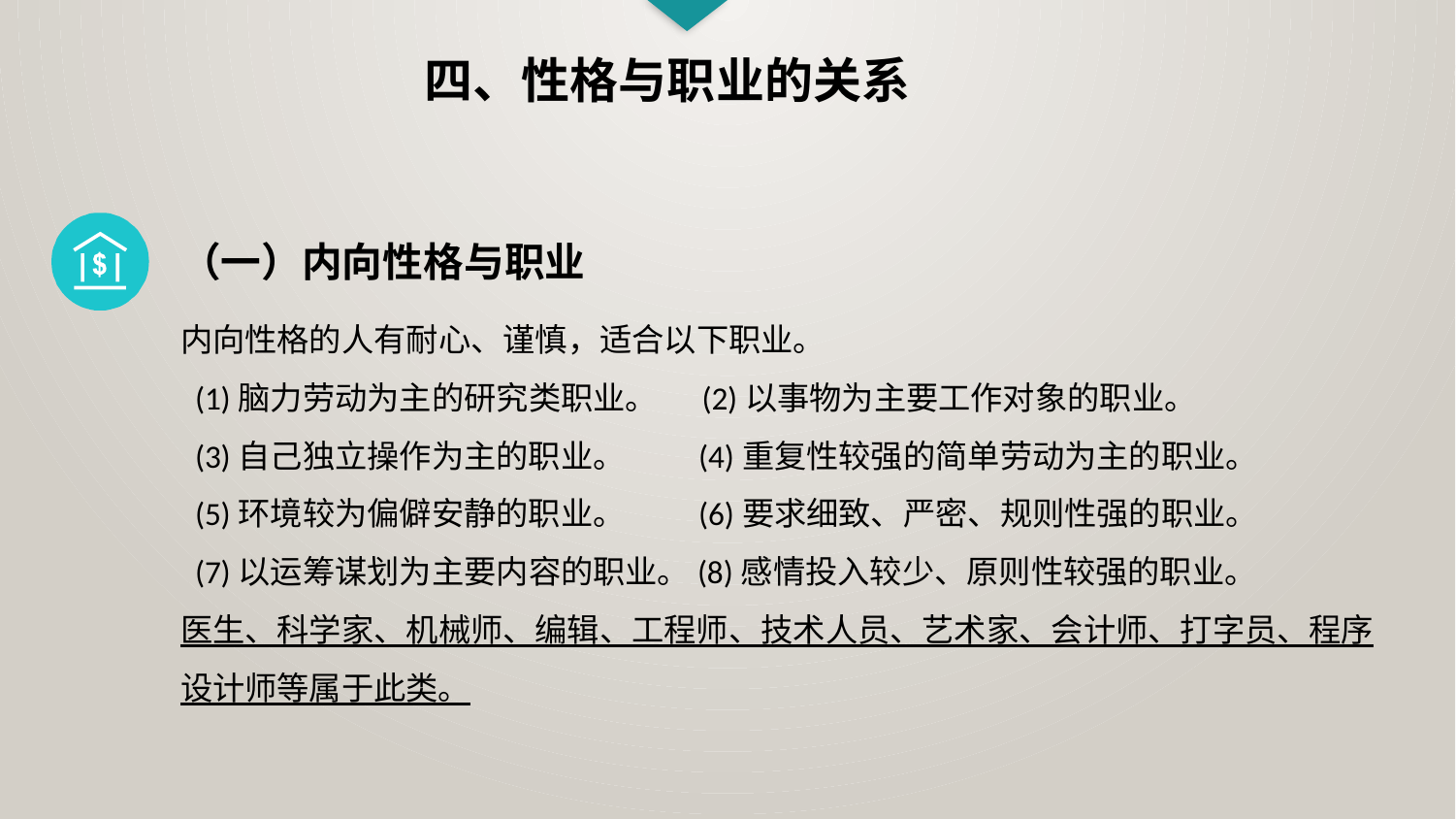

四、性格与职业的关系

（一）内向性格与职业

内向性格的人有耐心、谨慎，适合以下职业。
  (1)脑力劳动为主的研究类职业。     (2)以事物为主要工作对象的职业。
  (3)自己独立操作为主的职业。         (4)重复性较强的简单劳动为主的职业。
  (5)环境较为偏僻安静的职业。         (6)要求细致、严密、规则性强的职业。
  (7)以运筹谋划为主要内容的职业。(8)感情投入较少、原则性较强的职业。
医生、科学家、机械师、编辑、工程师、技术人员、艺术家、会计师、打字员、程序设计师等属于此类。
34